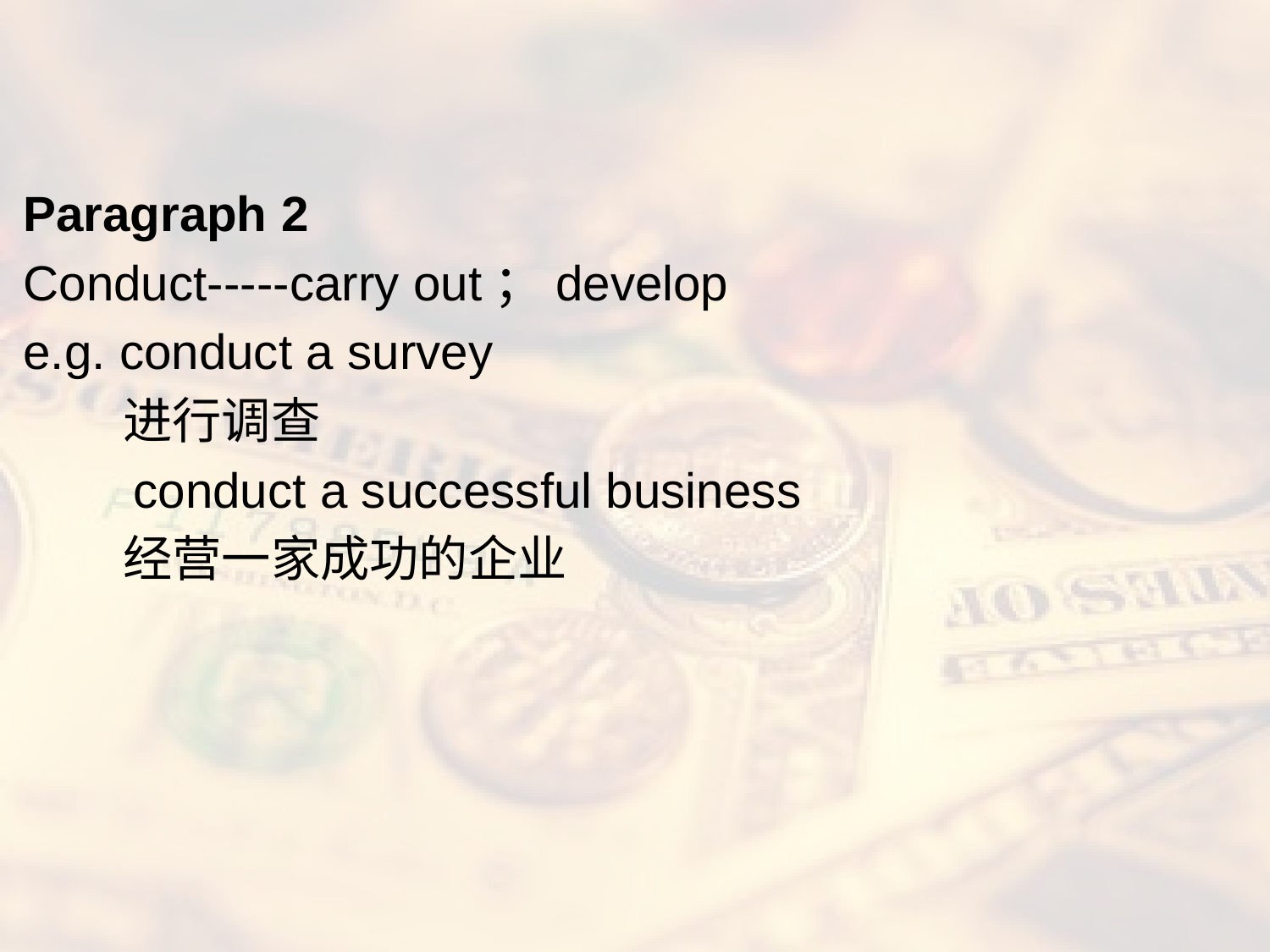

#
Paragraph 2
Conduct-----carry out；develop
e.g. conduct a survey
        进行调查
        conduct a successful business
        经营一家成功的企业